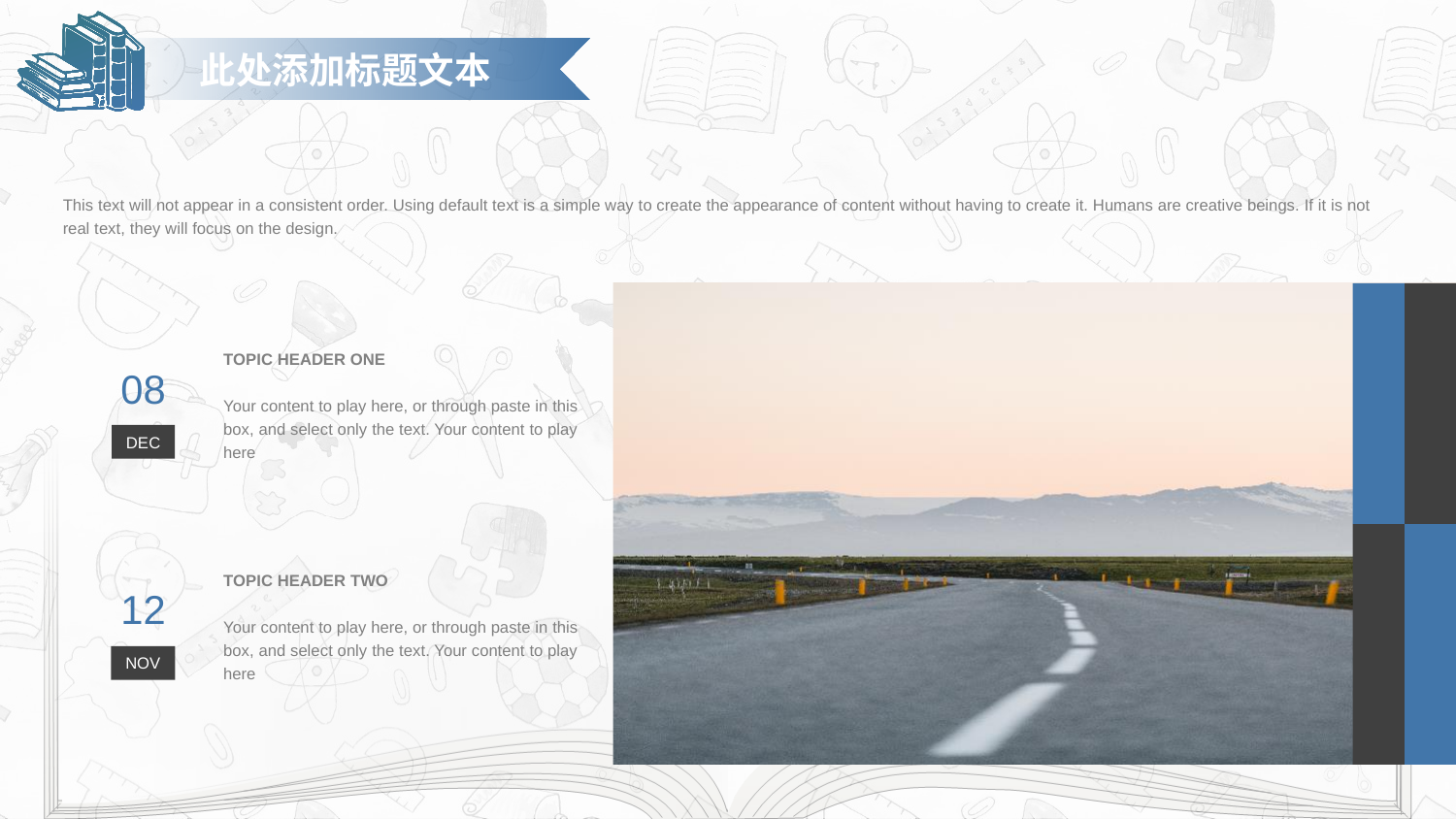

此处添加标题文本
This text will not appear in a consistent order. Using default text is a simple way to create the appearance of content without having to create it. Humans are creative beings. If it is not real text, they will focus on the design.

TOPIC HEADER ONE

Your content to play here, or through paste in this box, and select only the text. Your content to play here
08
DEC

TOPIC HEADER TWO

Your content to play here, or through paste in this box, and select only the text. Your content to play here
12
NOV